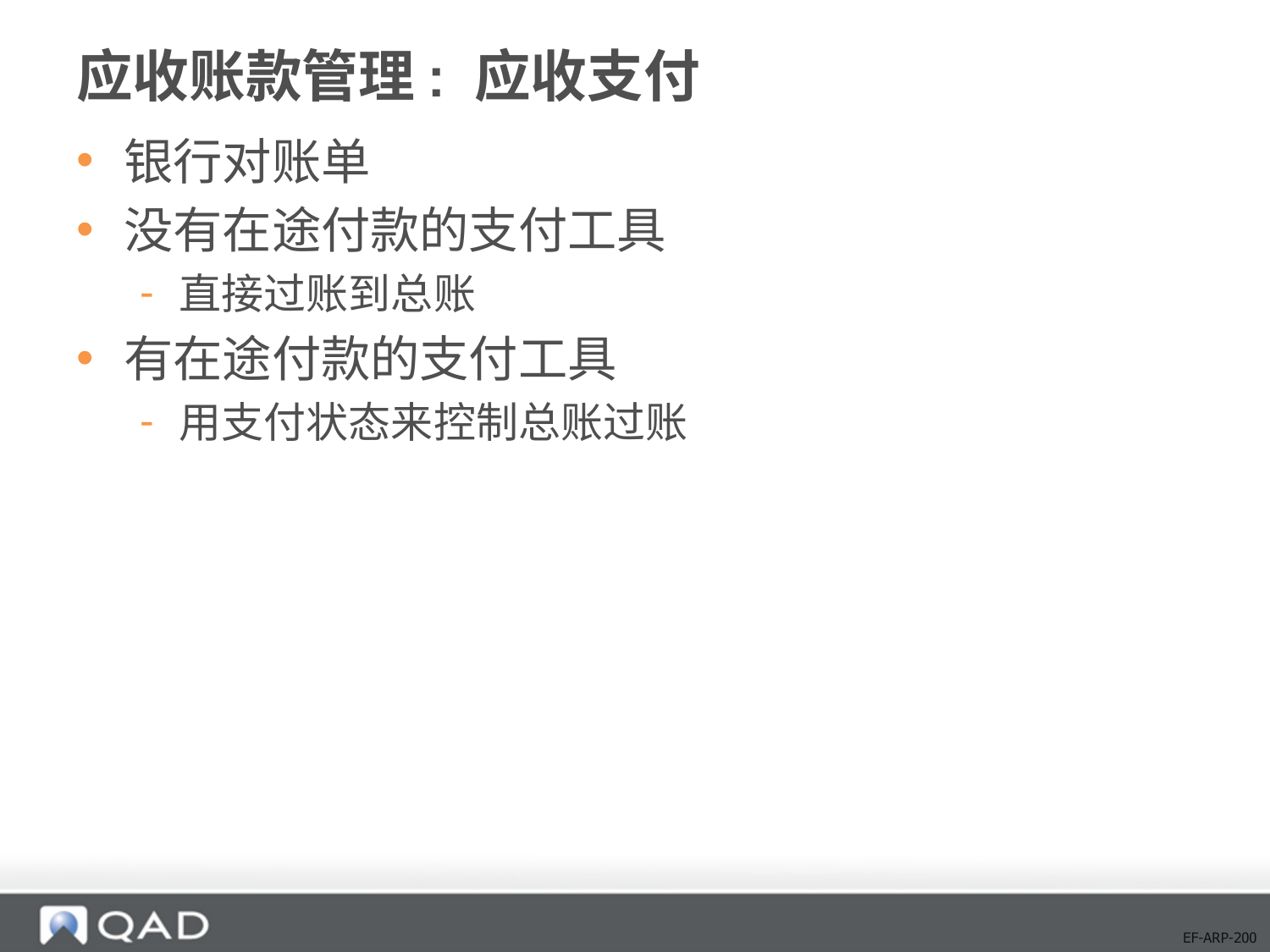

# 应收账款管理: 应收支付
银行对账单
没有在途付款的支付工具
直接过账到总账
有在途付款的支付工具
用支付状态来控制总账过账
EF-ARP-200